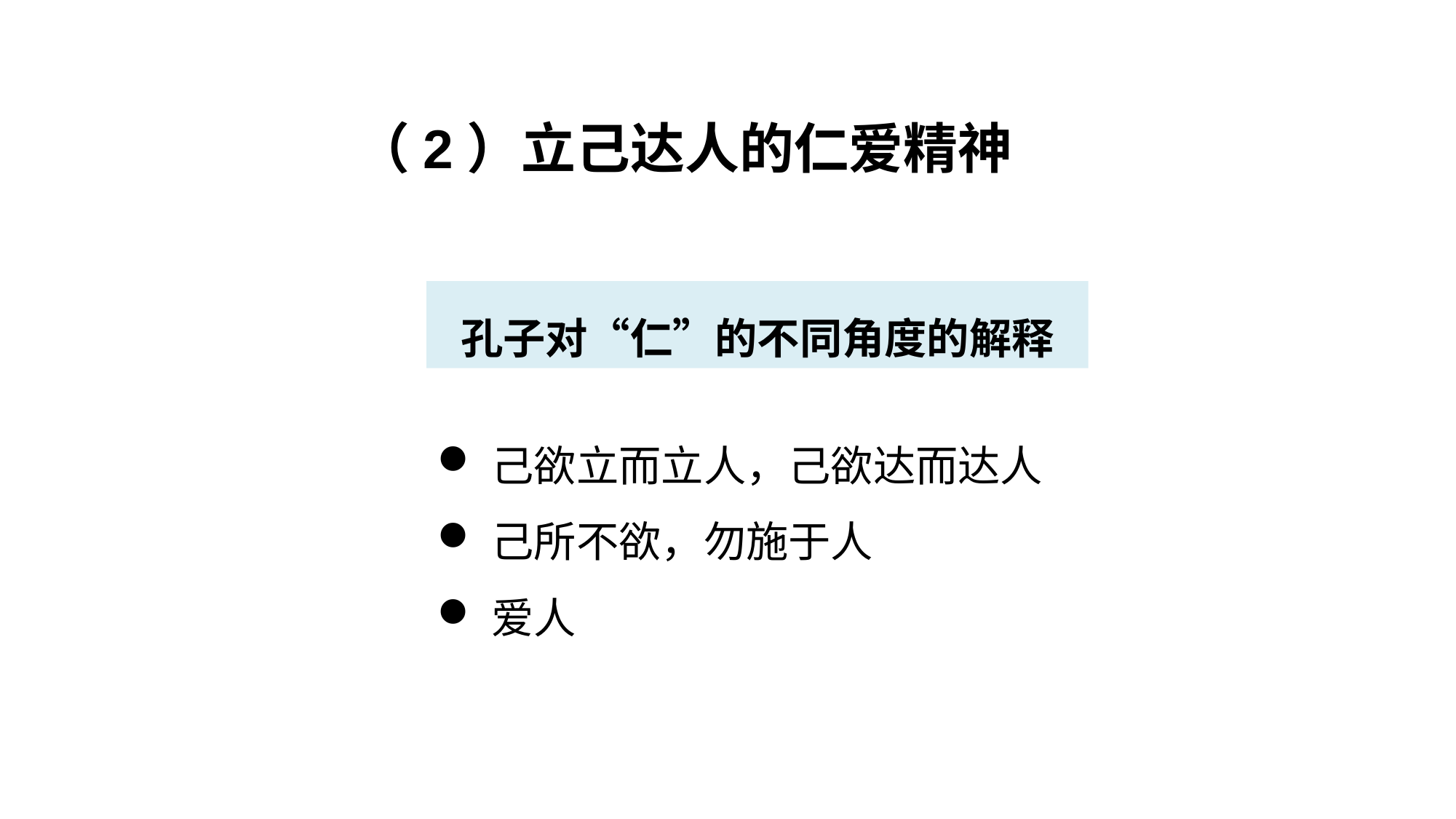

（2）立己达人的仁爱精神
孔子对“仁”的不同角度的解释
己欲立而立人，己欲达而达人
己所不欲，勿施于人
爱人